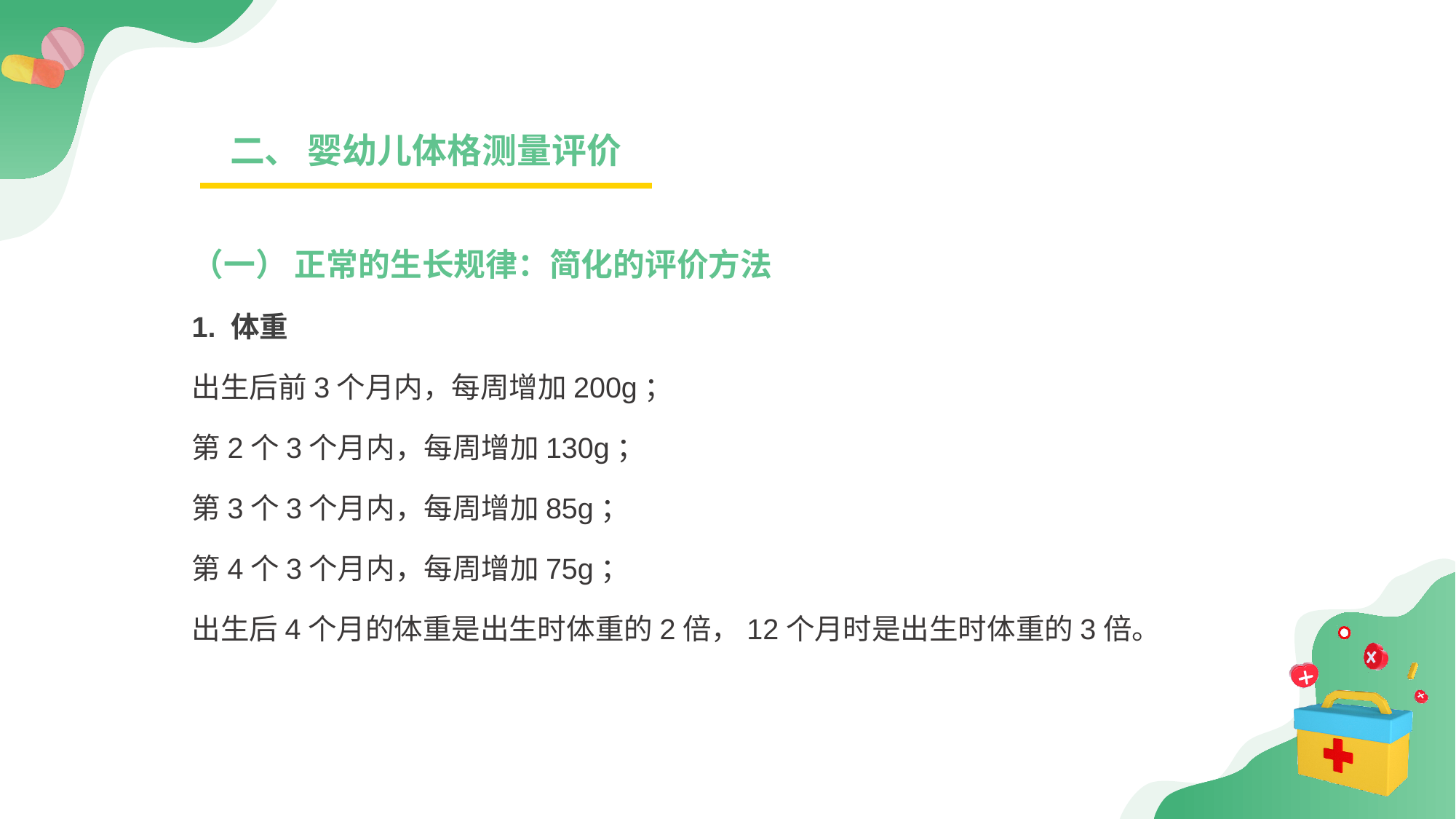

二、 婴幼儿体格测量评价
（一） 正常的生长规律：简化的评价方法
1. 体重
出生后前3个月内，每周增加200g；
第2个3个月内，每周增加130g；
第3个3个月内，每周增加85g；
第4个3个月内，每周增加75g；
出生后4个月的体重是出生时体重的2倍，12个月时是出生时体重的3倍。